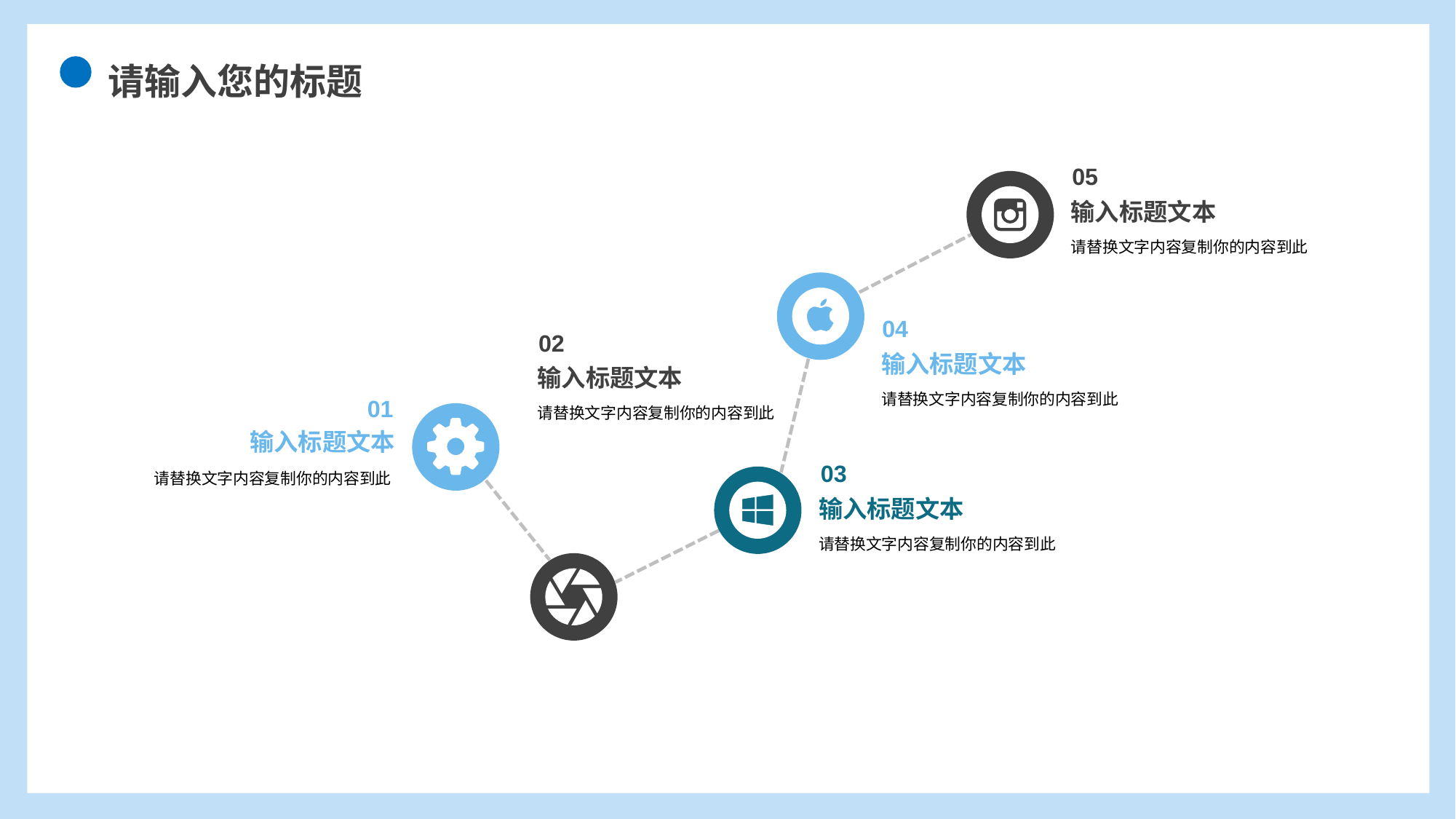

05

输入标题文本
请替换文字内容复制你的内容到此

04
输入标题文本
请替换文字内容复制你的内容到此
02
输入标题文本
请替换文字内容复制你的内容到此

01

输入标题文本
请替换文字内容复制你的内容到此
03

输入标题文本
请替换文字内容复制你的内容到此